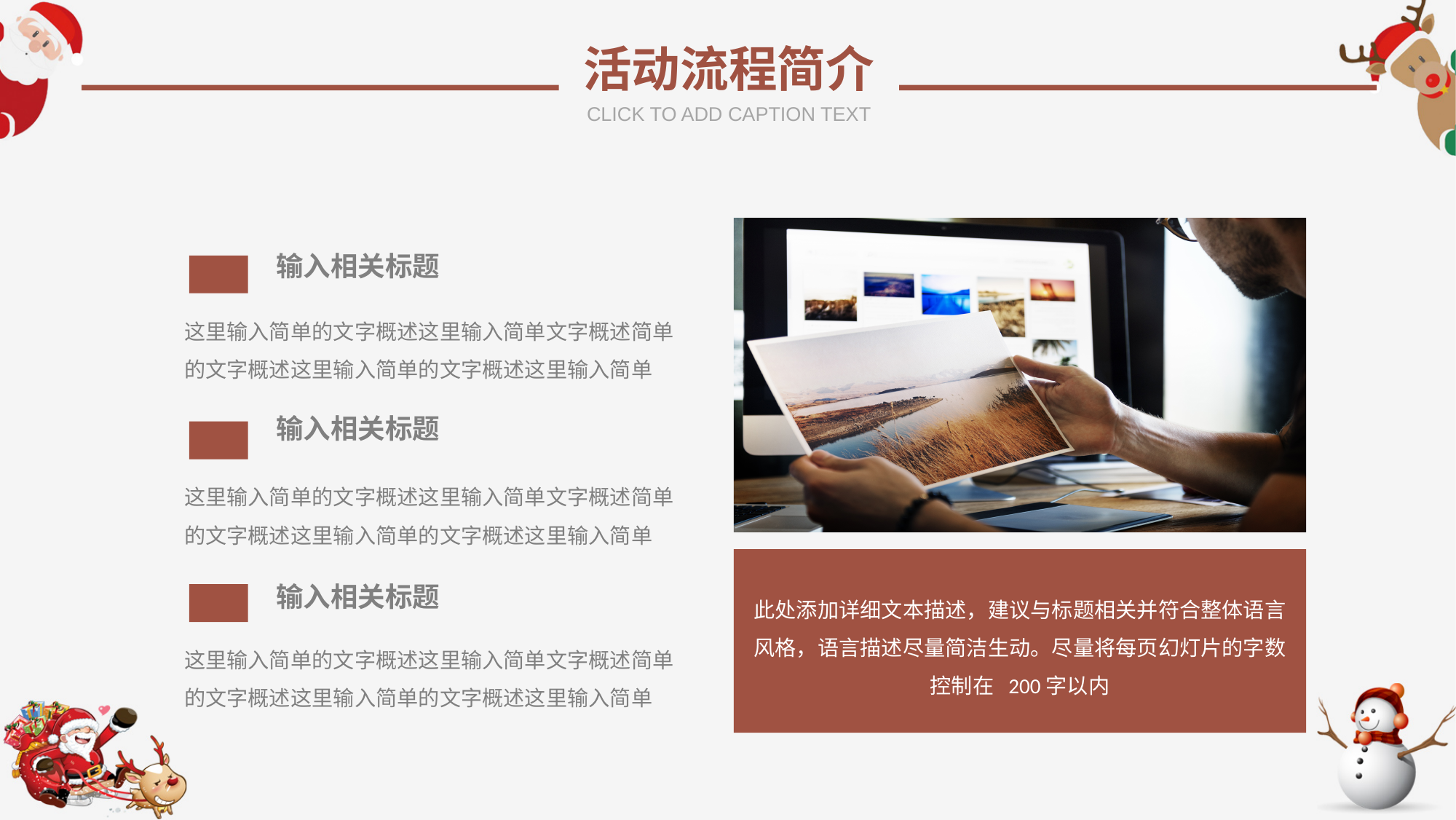

活动流程简介

CLICK TO ADD CAPTION TEXT

输入相关标题

这里输入简单的文字概述这里输入简单文字概述简单的文字概述这里输入简单的文字概述这里输入简单
输入相关标题

这里输入简单的文字概述这里输入简单文字概述简单的文字概述这里输入简单的文字概述这里输入简单
此处添加详细文本描述，建议与标题相关并符合整体语言风格，语言描述尽量简洁生动。尽量将每页幻灯片的字数控制在  200字以内
输入相关标题

这里输入简单的文字概述这里输入简单文字概述简单的文字概述这里输入简单的文字概述这里输入简单